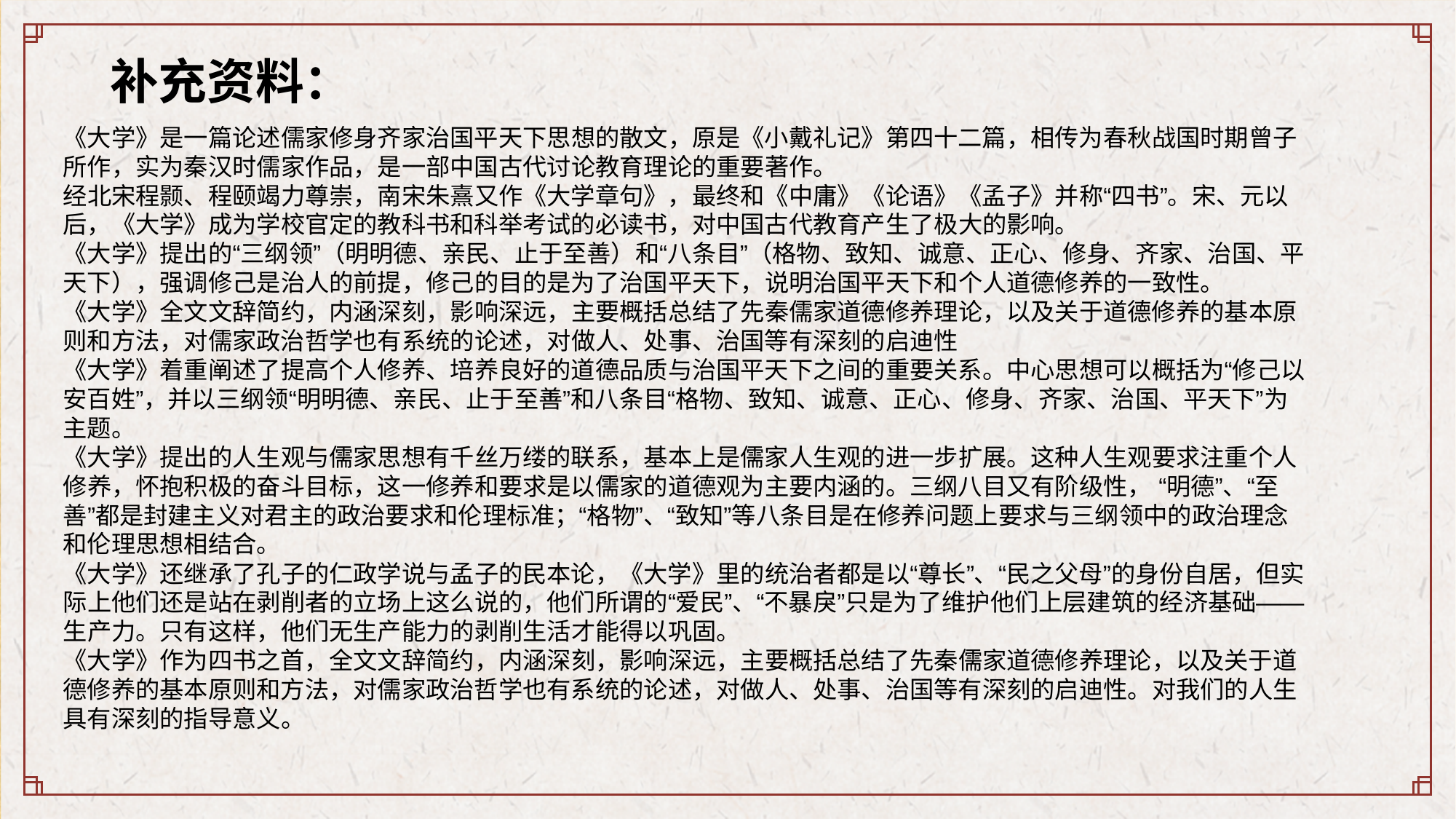

补充资料：
《大学》是一篇论述儒家修身齐家治国平天下思想的散文，原是《小戴礼记》第四十二篇，相传为春秋战国时期曾子所作，实为秦汉时儒家作品，是一部中国古代讨论教育理论的重要著作。
经北宋程颢、程颐竭力尊崇，南宋朱熹又作《大学章句》，最终和《中庸》《论语》《孟子》并称“四书”。宋、元以后，《大学》成为学校官定的教科书和科举考试的必读书，对中国古代教育产生了极大的影响。
《大学》提出的“三纲领”（明明德、亲民、止于至善）和“八条目”（格物、致知、诚意、正心、修身、齐家、治国、平天下），强调修己是治人的前提，修己的目的是为了治国平天下，说明治国平天下和个人道德修养的一致性。
《大学》全文文辞简约，内涵深刻，影响深远，主要概括总结了先秦儒家道德修养理论，以及关于道德修养的基本原则和方法，对儒家政治哲学也有系统的论述，对做人、处事、治国等有深刻的启迪性
《大学》着重阐述了提高个人修养、培养良好的道德品质与治国平天下之间的重要关系。中心思想可以概括为“修己以安百姓”，并以三纲领“明明德、亲民、止于至善”和八条目“格物、致知、诚意、正心、修身、齐家、治国、平天下”为主题。
《大学》提出的人生观与儒家思想有千丝万缕的联系，基本上是儒家人生观的进一步扩展。这种人生观要求注重个人修养，怀抱积极的奋斗目标，这一修养和要求是以儒家的道德观为主要内涵的。三纲八目又有阶级性， “明德”、“至善”都是封建主义对君主的政治要求和伦理标准；“格物”、“致知”等八条目是在修养问题上要求与三纲领中的政治理念和伦理思想相结合。
《大学》还继承了孔子的仁政学说与孟子的民本论，《大学》里的统治者都是以“尊长”、“民之父母”的身份自居，但实际上他们还是站在剥削者的立场上这么说的，他们所谓的“爱民”、“不暴戾”只是为了维护他们上层建筑的经济基础——生产力。只有这样，他们无生产能力的剥削生活才能得以巩固。
《大学》作为四书之首，全文文辞简约，内涵深刻，影响深远，主要概括总结了先秦儒家道德修养理论，以及关于道德修养的基本原则和方法，对儒家政治哲学也有系统的论述，对做人、处事、治国等有深刻的启迪性。对我们的人生具有深刻的指导意义。